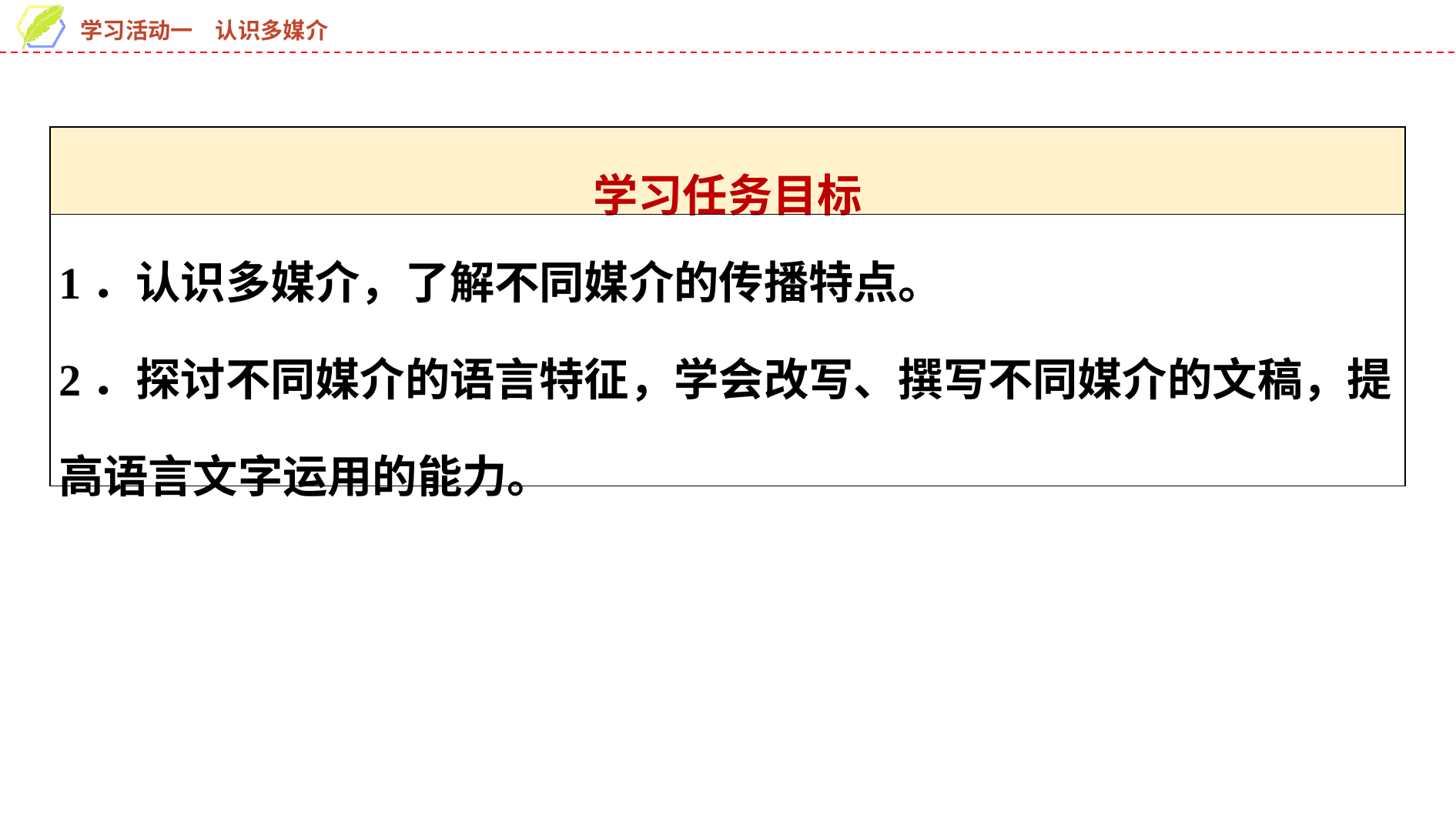

| 学习任务目标 |
| --- |
| 1．认识多媒介，了解不同媒介的传播特点。 2．探讨不同媒介的语言特征，学会改写、撰写不同媒介的文稿，提高语言文字运用的能力。 |